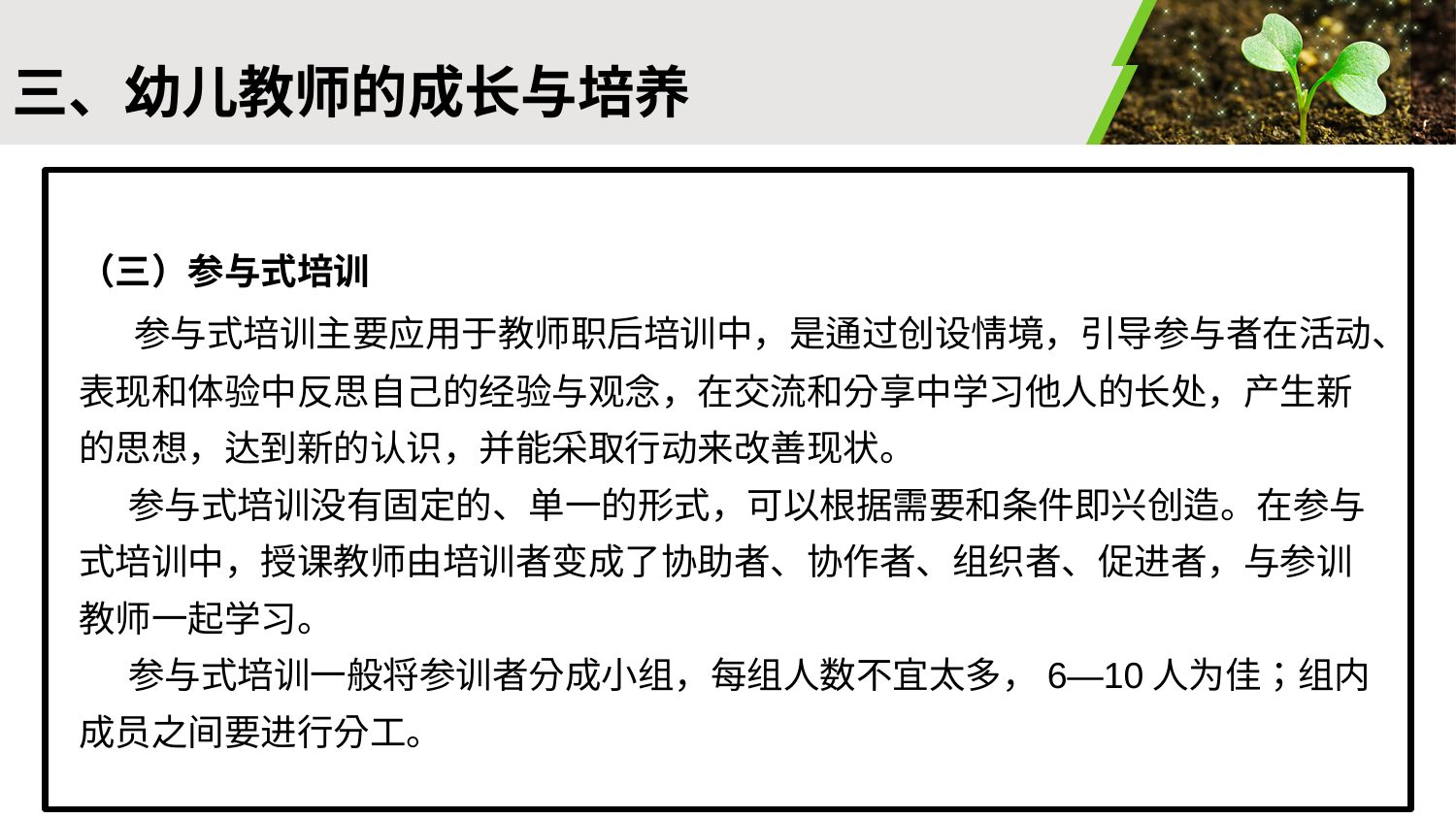

#
三、幼儿教师的成长与培养

（三）参与式培训
    参与式培训主要应用于教师职后培训中，是通过创设情境，引导参与者在活动、表现和体验中反思自己的经验与观念，在交流和分享中学习他人的长处，产生新的思想，达到新的认识，并能采取行动来改善现状。
    参与式培训没有固定的、单一的形式，可以根据需要和条件即兴创造。在参与式培训中，授课教师由培训者变成了协助者、协作者、组织者、促进者，与参训教师一起学习。
    参与式培训一般将参训者分成小组，每组人数不宜太多，6—10人为佳；组内成员之间要进行分工。